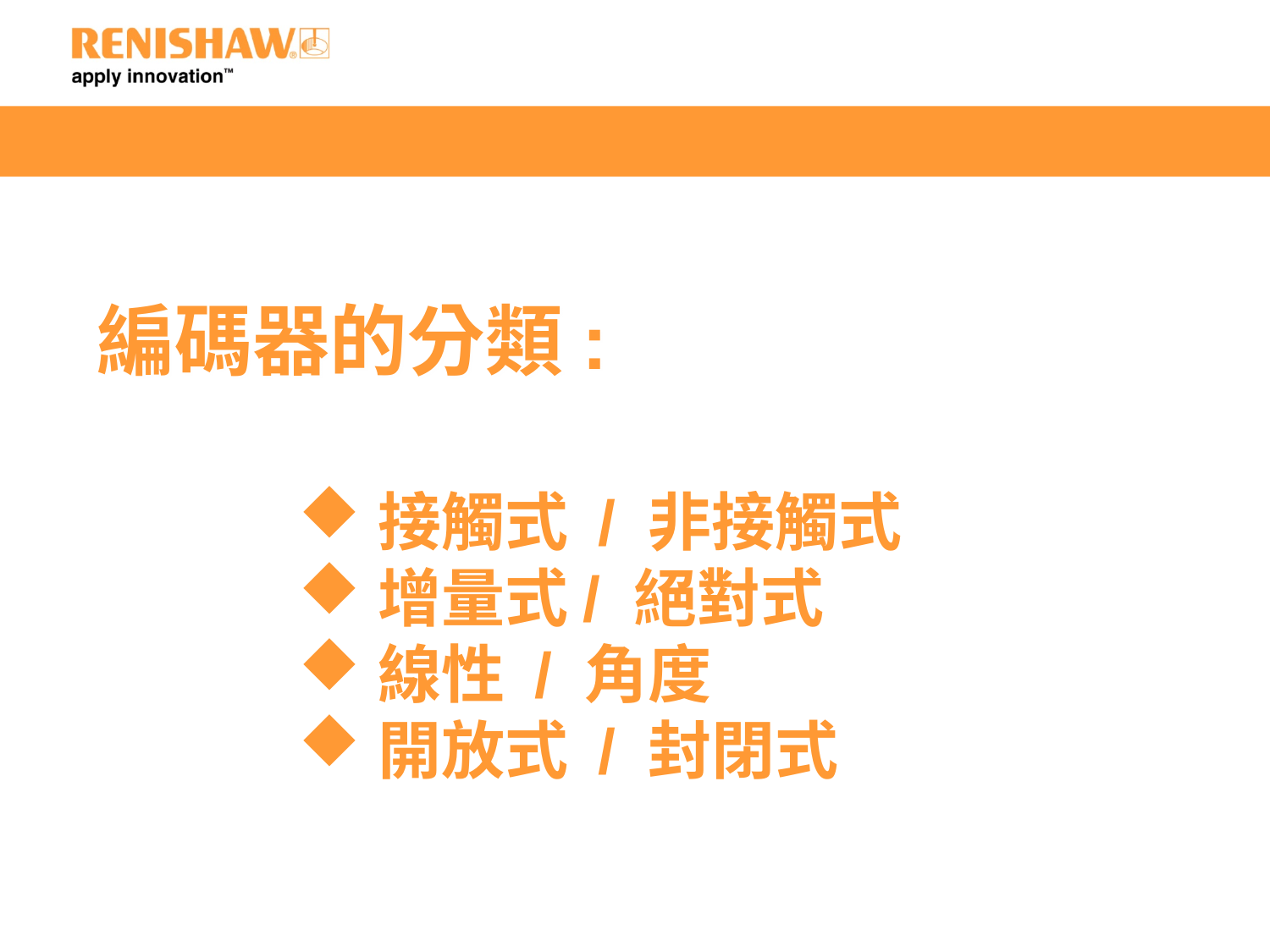

# 編碼器的分類:
接觸式 / 非接觸式
增量式/ 絕對式
線性 / 角度
開放式 / 封閉式